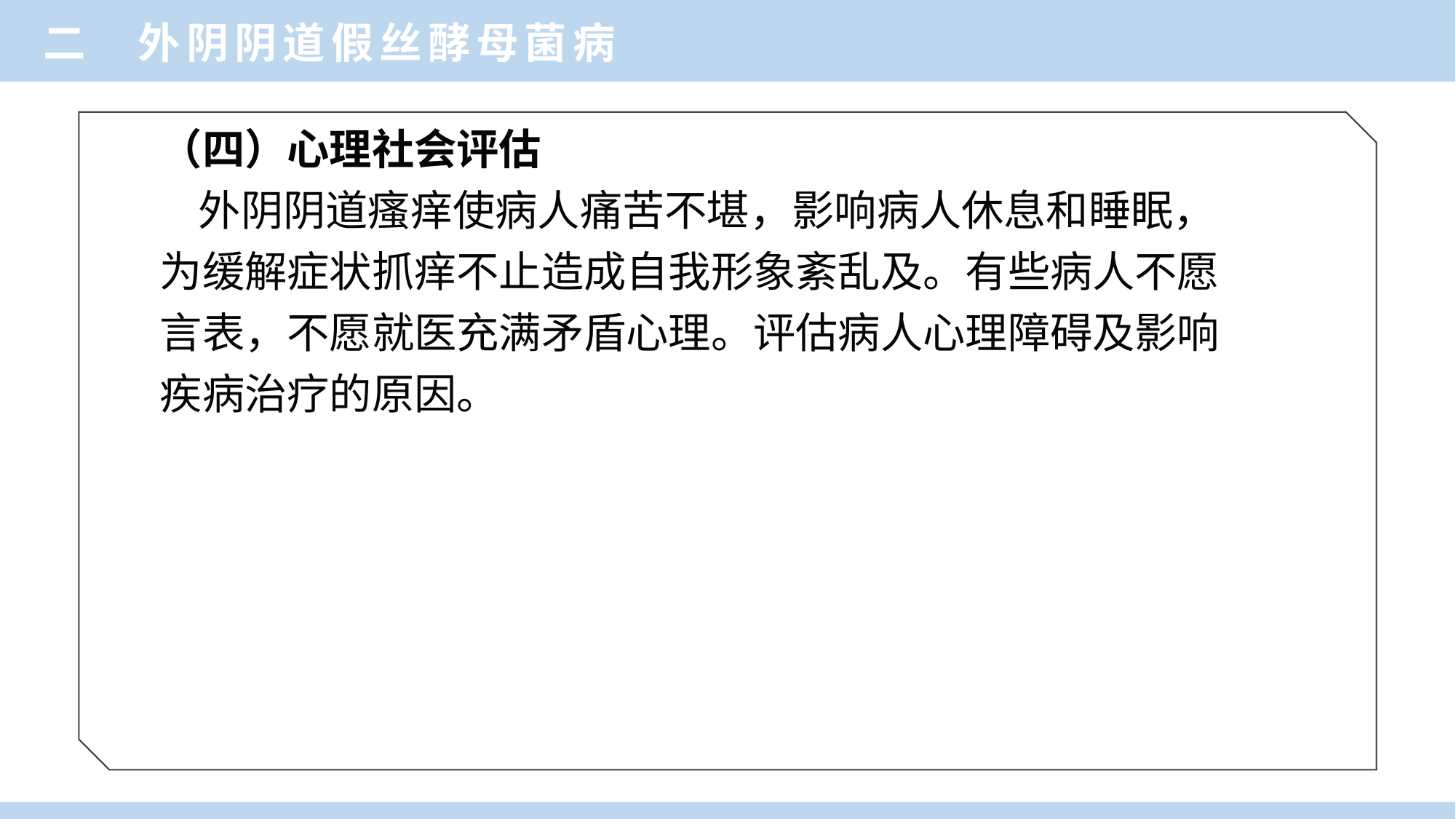

二   外阴阴道假丝酵母菌病

（四）心理社会评估
   外阴阴道瘙痒使病人痛苦不堪，影响病人休息和睡眠，
为缓解症状抓痒不止造成自我形象紊乱及。有些病人不愿
言表，不愿就医充满矛盾心理。评估病人心理障碍及影响
疾病治疗的原因。